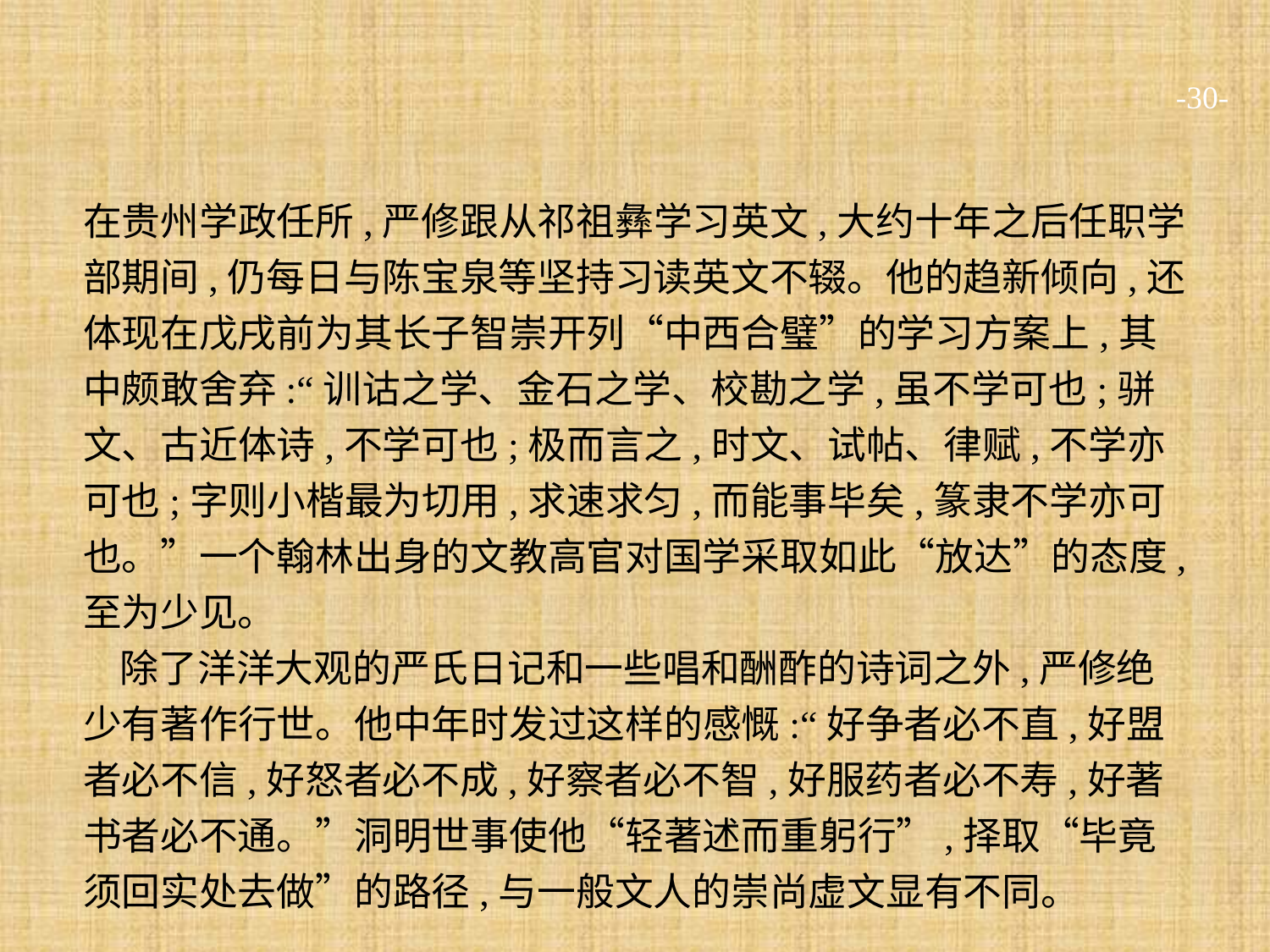

-30-
在贵州学政任所,严修跟从祁祖彝学习英文,大约十年之后任职学部期间,仍每日与陈宝泉等坚持习读英文不辍。他的趋新倾向,还体现在戊戌前为其长子智崇开列“中西合璧”的学习方案上,其中颇敢舍弃:“训诂之学、金石之学、校勘之学,虽不学可也;骈文、古近体诗,不学可也;极而言之,时文、试帖、律赋,不学亦可也;字则小楷最为切用,求速求匀,而能事毕矣,篆隶不学亦可也。”一个翰林出身的文教高官对国学采取如此“放达”的态度,至为少见。
除了洋洋大观的严氏日记和一些唱和酬酢的诗词之外,严修绝少有著作行世。他中年时发过这样的感慨:“好争者必不直,好盟者必不信,好怒者必不成,好察者必不智,好服药者必不寿,好著书者必不通。”洞明世事使他“轻著述而重躬行”,择取“毕竟须回实处去做”的路径,与一般文人的崇尚虚文显有不同。